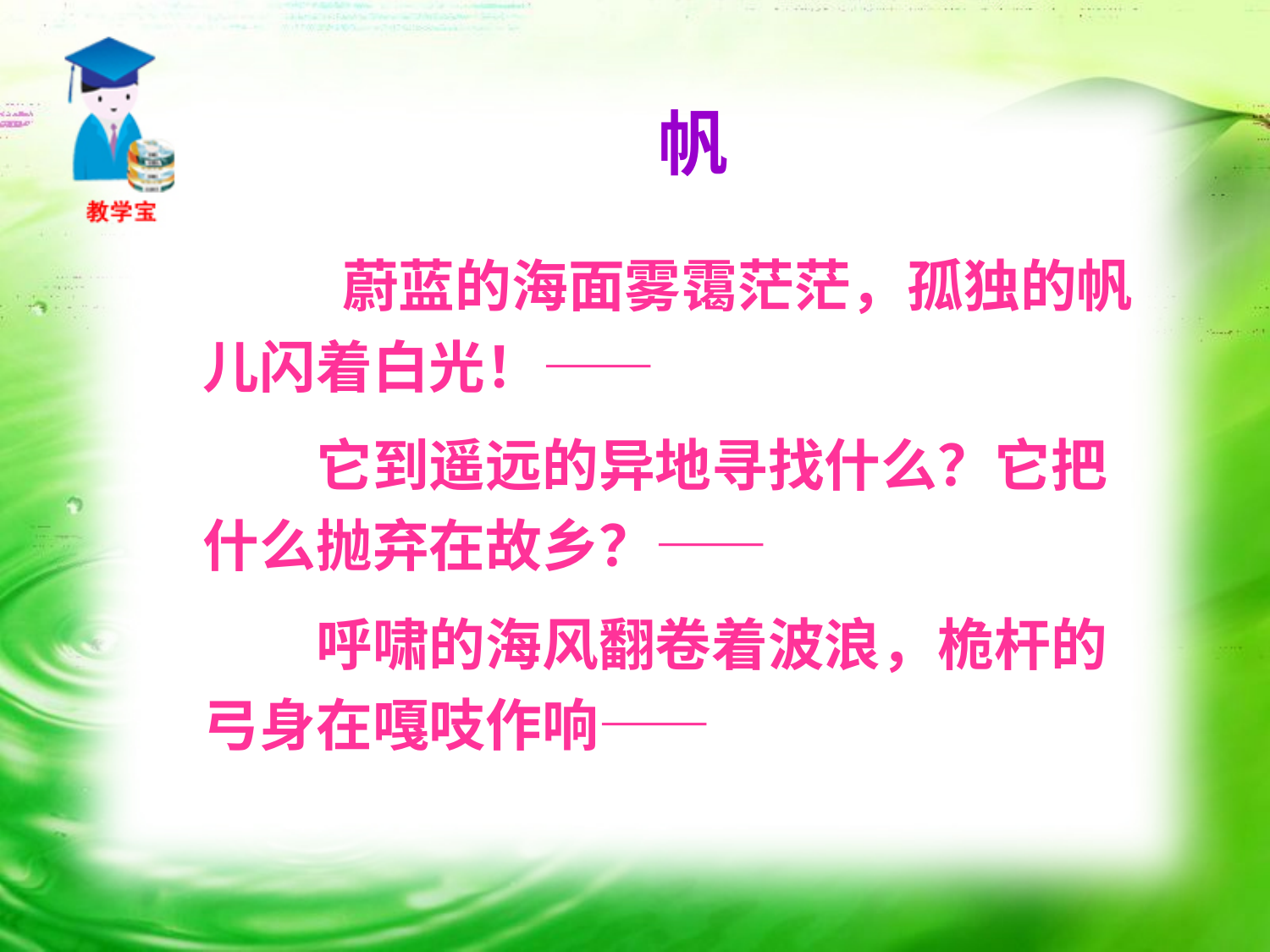

帆
 　　蔚蓝的海面雾霭茫茫，孤独的帆儿闪着白光！——
　　它到遥远的异地寻找什么？它把什么抛弃在故乡？——
　　呼啸的海风翻卷着波浪，桅杆的弓身在嘎吱作响——